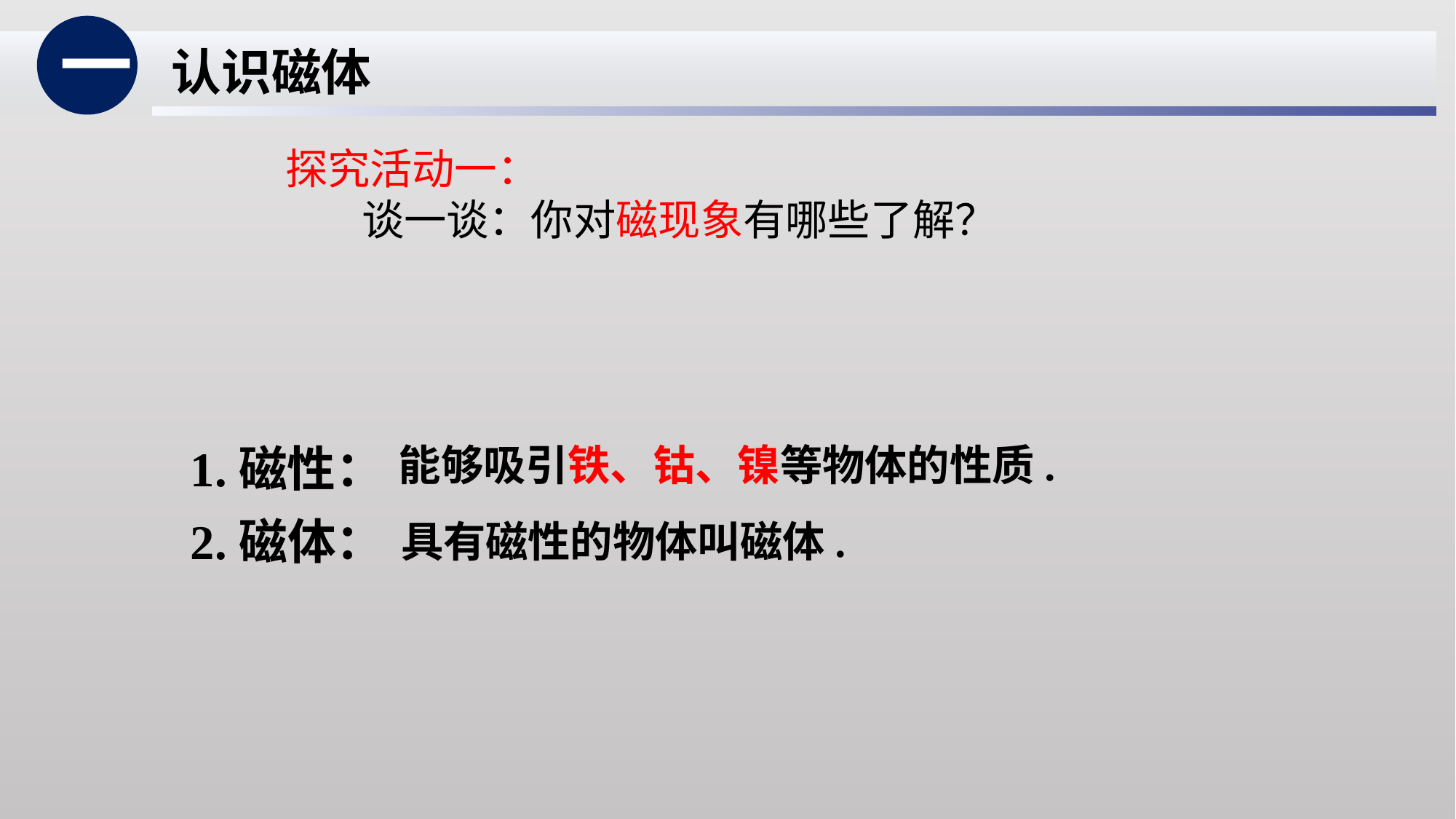

一

 认识磁体

探究活动一：
       谈一谈：你对磁现象有哪些了解？
1.磁性：
能够吸引铁、钴、镍等物体的性质.
2.磁体：
具有磁性的物体叫磁体.